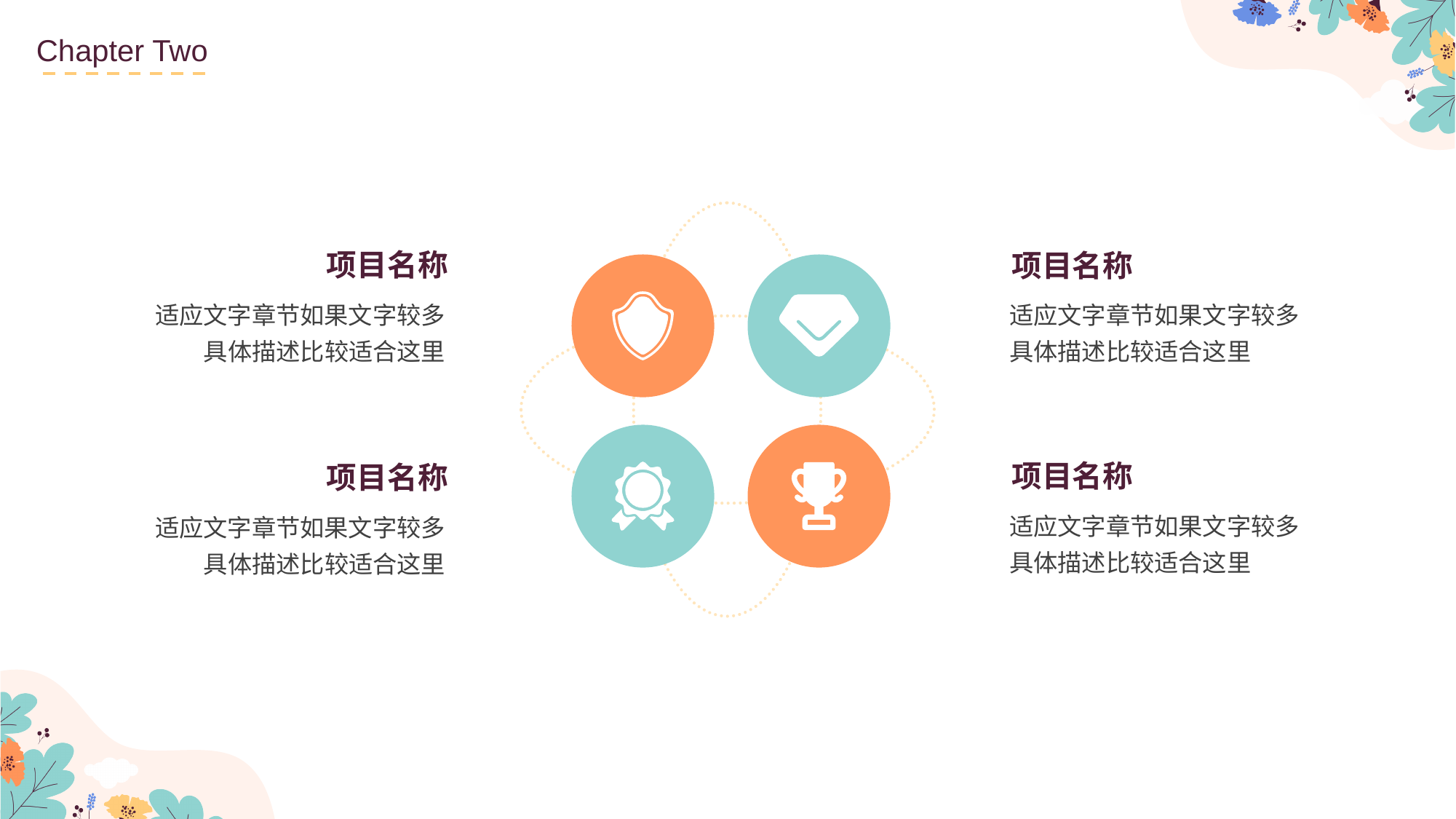

Chapter Two

项目名称
适应文字章节如果文字较多
具体描述比较适合这里
项目名称
适应文字章节如果文字较多
具体描述比较适合这里
项目名称
适应文字章节如果文字较多
具体描述比较适合这里
项目名称
适应文字章节如果文字较多
具体描述比较适合这里